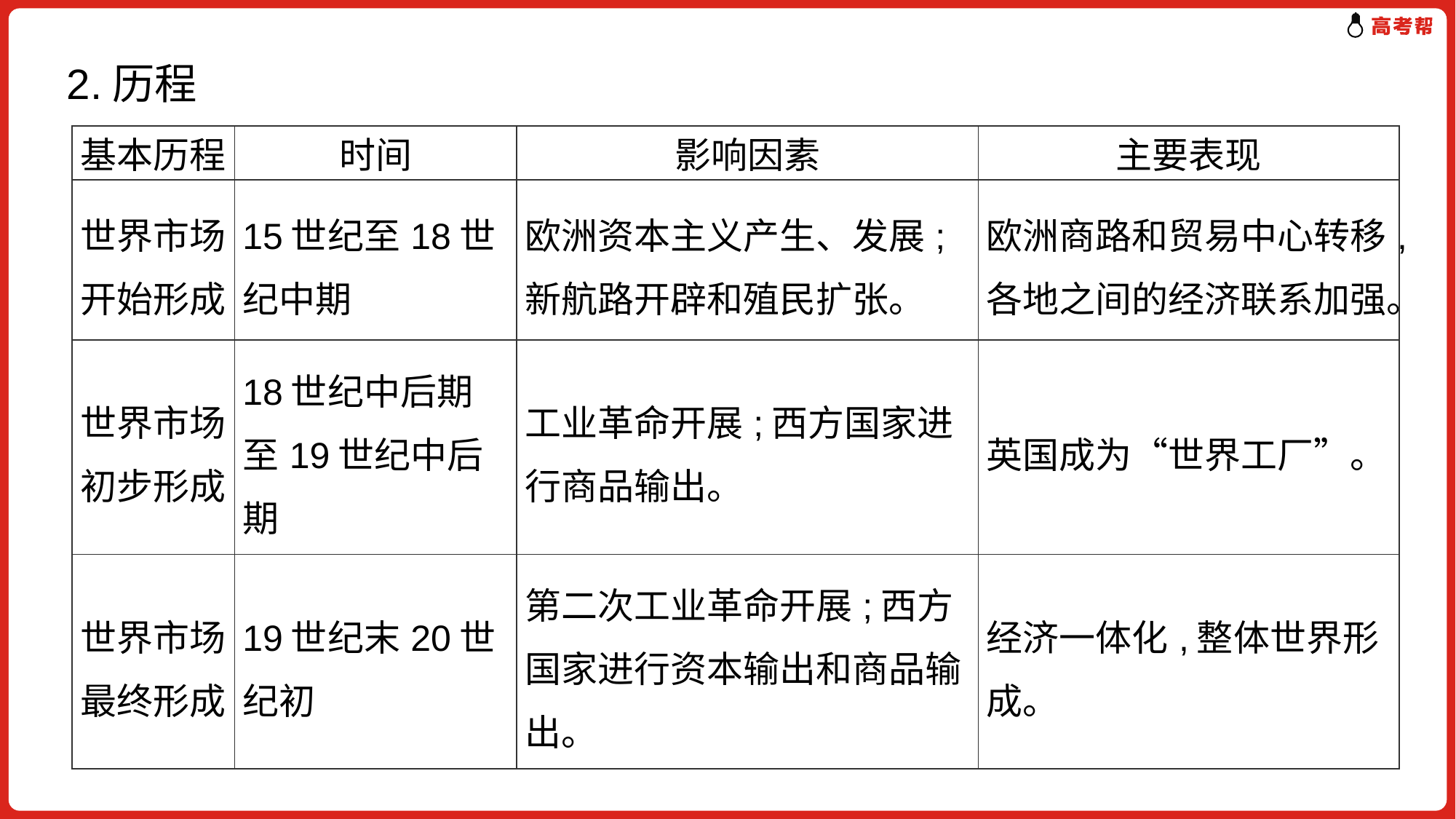

2.历程
| 基本历程 | 时间 | 影响因素 | 主要表现 |
| --- | --- | --- | --- |
| 世界市场开始形成 | 15世纪至18世纪中期 | 欧洲资本主义产生、发展;新航路开辟和殖民扩张。 | 欧洲商路和贸易中心转移,各地之间的经济联系加强。 |
| 世界市场初步形成 | 18世纪中后期至19世纪中后期 | 工业革命开展;西方国家进行商品输出。 | 英国成为“世界工厂”。 |
| 世界市场最终形成 | 19世纪末20世纪初 | 第二次工业革命开展;西方国家进行资本输出和商品输出。 | 经济一体化,整体世界形成。 |